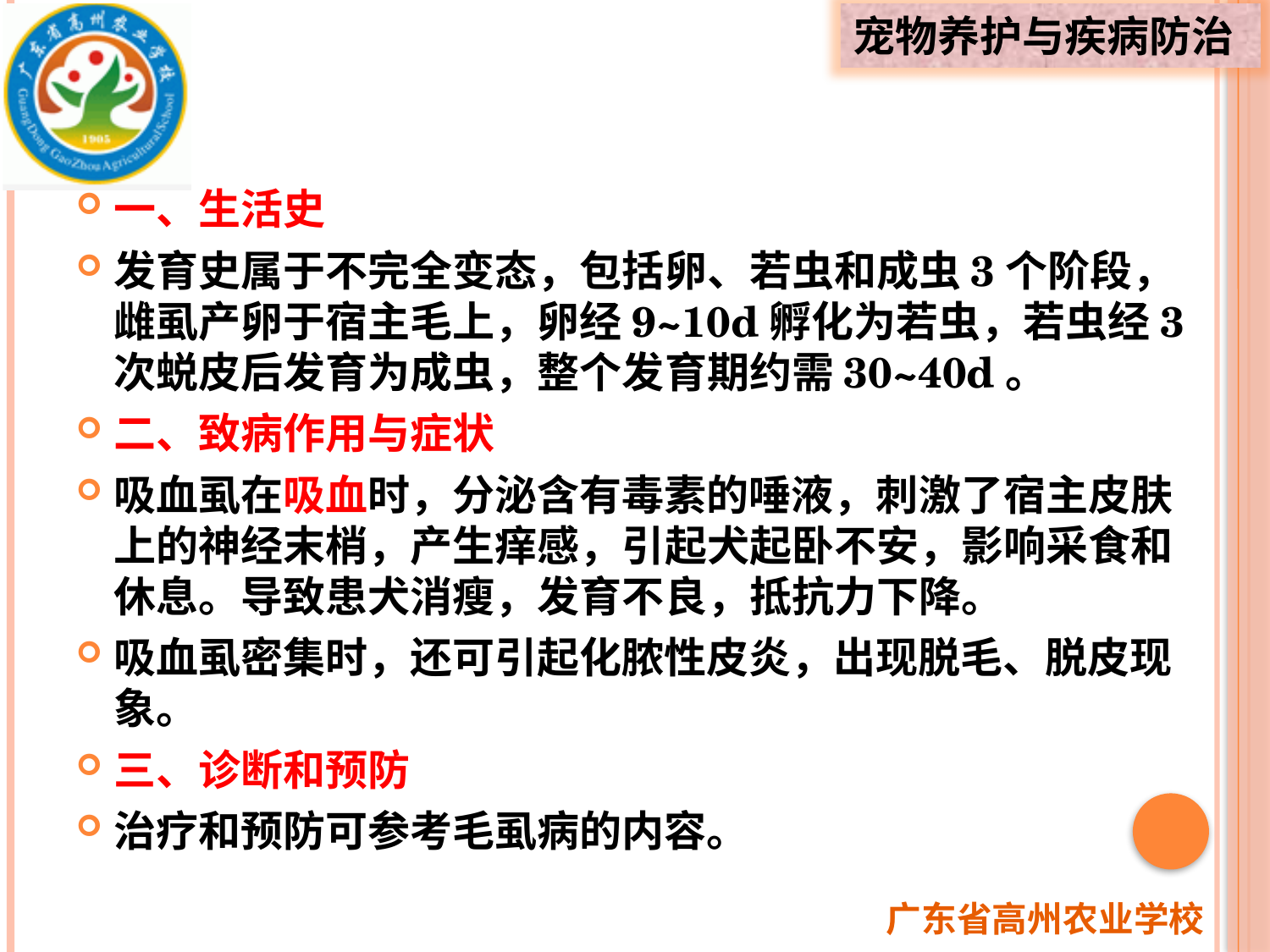

一、生活史
发育史属于不完全变态，包括卵、若虫和成虫3个阶段，雌虱产卵于宿主毛上，卵经9~10d孵化为若虫，若虫经3次蜕皮后发育为成虫，整个发育期约需30~40d。
二、致病作用与症状
吸血虱在吸血时，分泌含有毒素的唾液，刺激了宿主皮肤上的神经末梢，产生痒感，引起犬起卧不安，影响采食和休息。导致患犬消瘦，发育不良，抵抗力下降。
吸血虱密集时，还可引起化脓性皮炎，出现脱毛、脱皮现象。
三、诊断和预防
治疗和预防可参考毛虱病的内容。